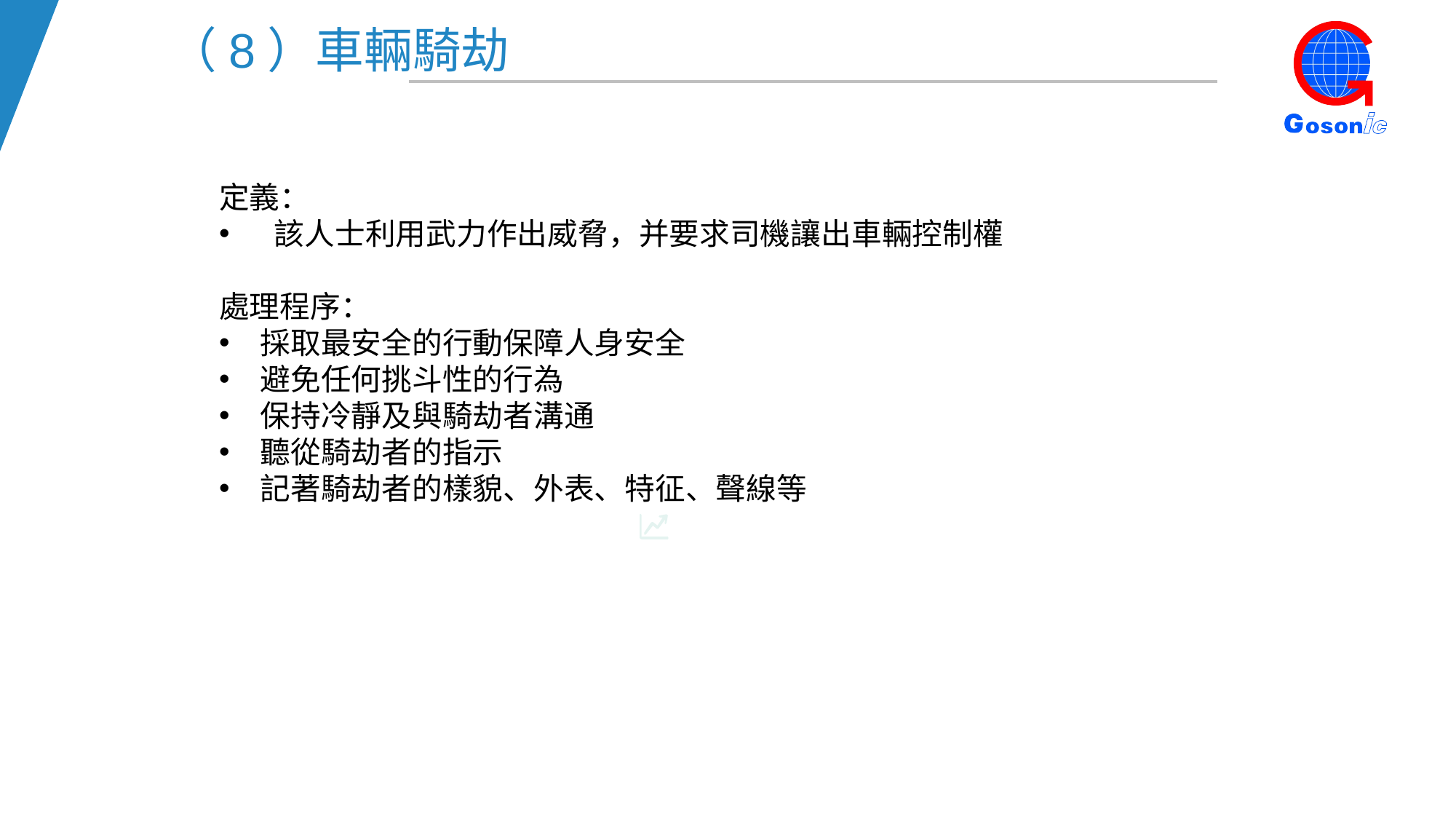

（8）車輛騎劫
定義：
 該人士利用武力作出威脅，并要求司機讓出車輛控制權

處理程序：
採取最安全的行動保障人身安全
避免任何挑斗性的行為
保持冷靜及與騎劫者溝通
聽從騎劫者的指示
記著騎劫者的樣貌、外表、特征、聲線等